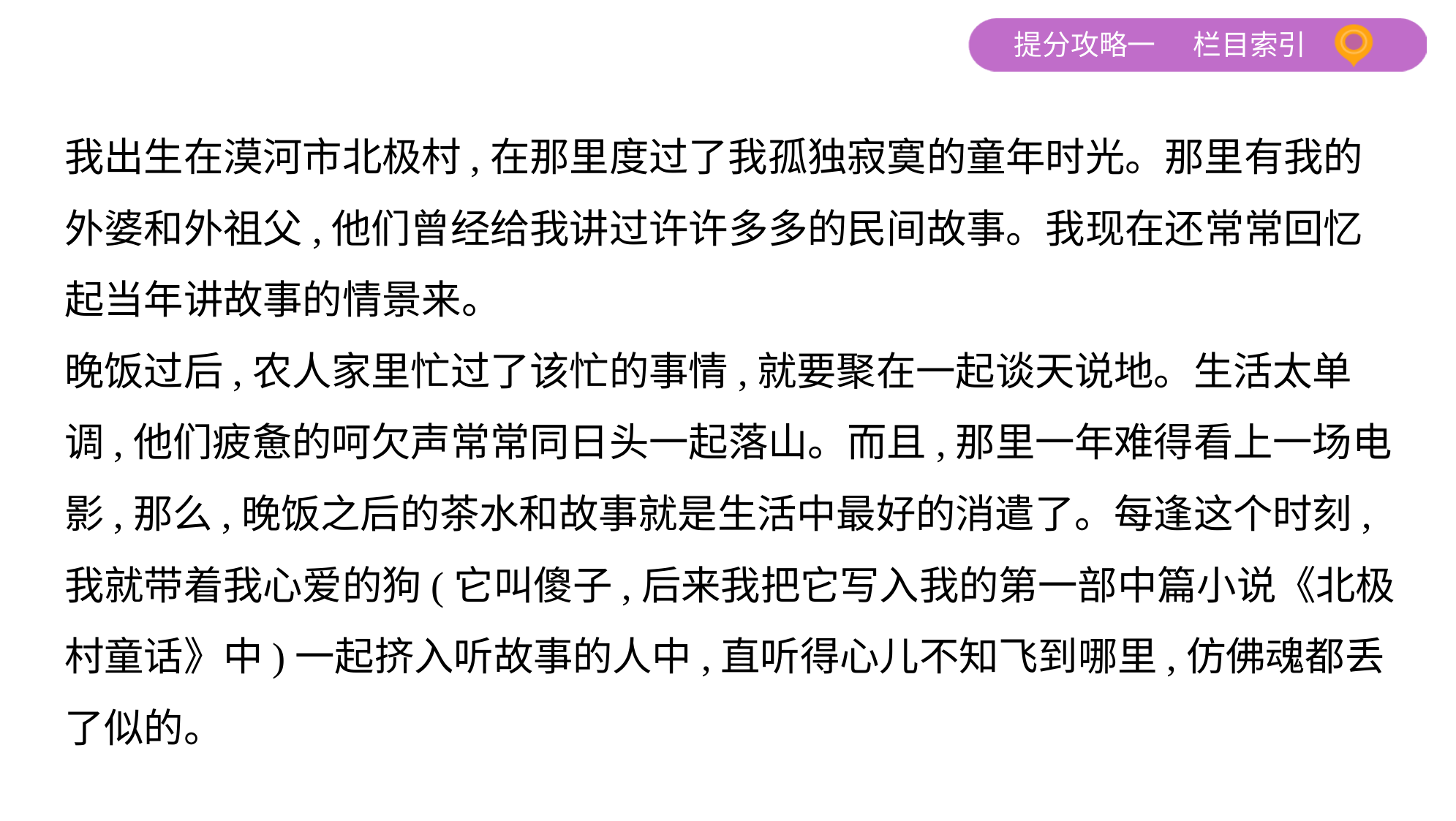

我出生在漠河市北极村,在那里度过了我孤独寂寞的童年时光。那里有我的
外婆和外祖父,他们曾经给我讲过许许多多的民间故事。我现在还常常回忆
起当年讲故事的情景来。
晚饭过后,农人家里忙过了该忙的事情,就要聚在一起谈天说地。生活太单
调,他们疲惫的呵欠声常常同日头一起落山。而且,那里一年难得看上一场电
影,那么,晚饭之后的茶水和故事就是生活中最好的消遣了。每逢这个时刻,
我就带着我心爱的狗(它叫傻子,后来我把它写入我的第一部中篇小说《北极
村童话》中)一起挤入听故事的人中,直听得心儿不知飞到哪里,仿佛魂都丢
了似的。